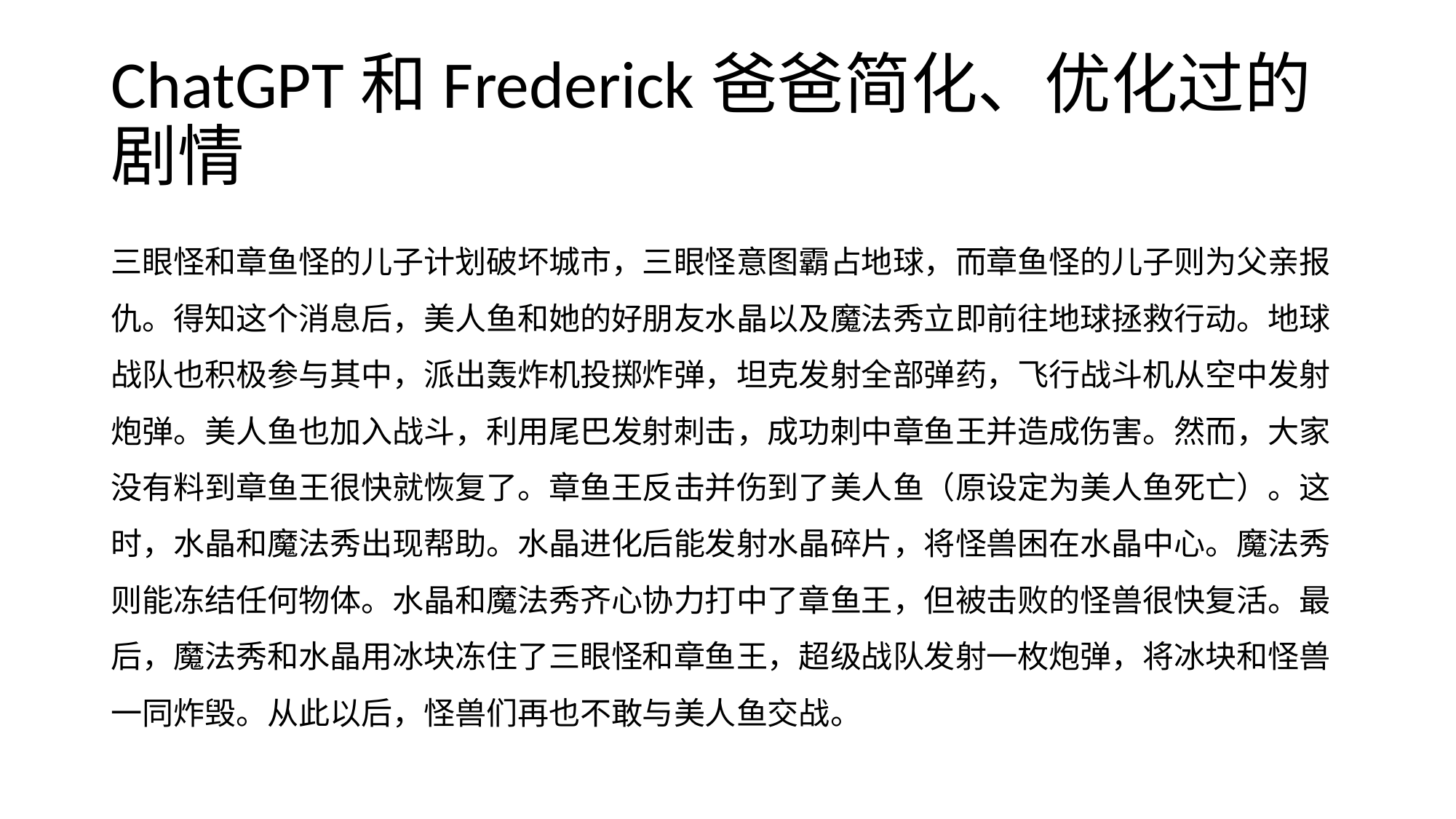

# ChatGPT和Frederick爸爸简化、优化过的剧情
三眼怪和章鱼怪的儿子计划破坏城市，三眼怪意图霸占地球，而章鱼怪的儿子则为父亲报仇。得知这个消息后，美人鱼和她的好朋友水晶以及魔法秀立即前往地球拯救行动。地球战队也积极参与其中，派出轰炸机投掷炸弹，坦克发射全部弹药，飞行战斗机从空中发射炮弹。美人鱼也加入战斗，利用尾巴发射刺击，成功刺中章鱼王并造成伤害。然而，大家没有料到章鱼王很快就恢复了。章鱼王反击并伤到了美人鱼（原设定为美人鱼死亡）。这时，水晶和魔法秀出现帮助。水晶进化后能发射水晶碎片，将怪兽困在水晶中心。魔法秀则能冻结任何物体。水晶和魔法秀齐心协力打中了章鱼王，但被击败的怪兽很快复活。最后，魔法秀和水晶用冰块冻住了三眼怪和章鱼王，超级战队发射一枚炮弹，将冰块和怪兽一同炸毁。从此以后，怪兽们再也不敢与美人鱼交战。